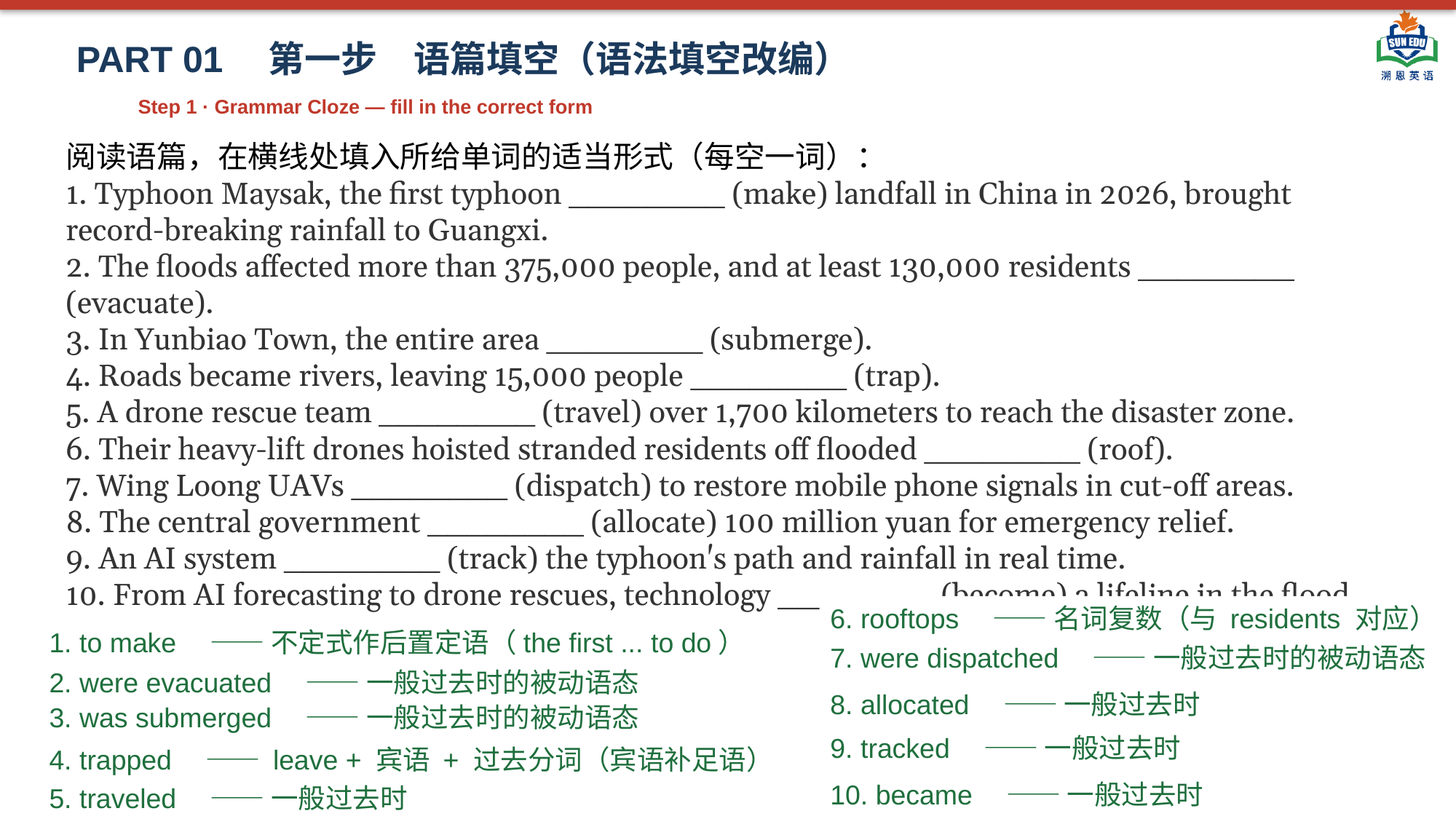

PART 01　第一步　语篇填空（语法填空改编）
Step 1 · Grammar Cloze — fill in the correct form
阅读语篇，在横线处填入所给单词的适当形式（每空一词）：
1. Typhoon Maysak, the first typhoon ________ (make) landfall in China in 2026, brought record-breaking rainfall to Guangxi.
2. The floods affected more than 375,000 people, and at least 130,000 residents ________ (evacuate).
3. In Yunbiao Town, the entire area ________ (submerge).
4. Roads became rivers, leaving 15,000 people ________ (trap).
5. A drone rescue team ________ (travel) over 1,700 kilometers to reach the disaster zone.
6. Their heavy-lift drones hoisted stranded residents off flooded ________ (roof).
7. Wing Loong UAVs ________ (dispatch) to restore mobile phone signals in cut-off areas.
8. The central government ________ (allocate) 100 million yuan for emergency relief.
9. An AI system ________ (track) the typhoon's path and rainfall in real time.
10. From AI forecasting to drone rescues, technology ________ (become) a lifeline in the flood.
6. rooftops　—— 名词复数（与 residents 对应）
1. to make　—— 不定式作后置定语（the first ... to do）
7. were dispatched　—— 一般过去时的被动语态
2. were evacuated　—— 一般过去时的被动语态
8. allocated　—— 一般过去时
3. was submerged　—— 一般过去时的被动语态
9. tracked　—— 一般过去时
4. trapped　—— leave + 宾语 + 过去分词（宾语补足语）
10. became　—— 一般过去时
5. traveled　—— 一般过去时